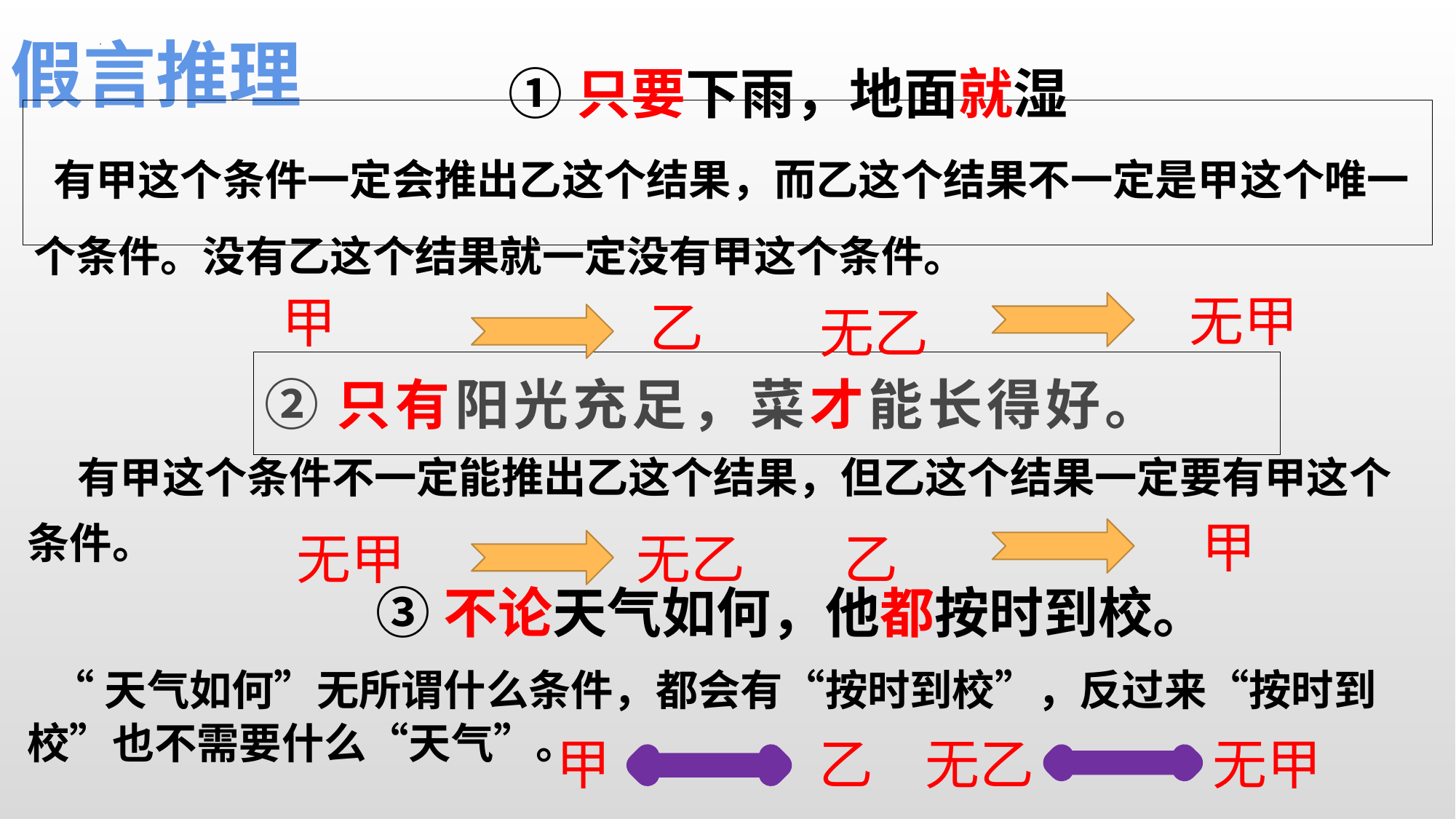

假言推理
①只要下雨，地面就湿

 有甲这个条件一定会推出乙这个结果，而乙这个结果不一定是甲这个唯一个条件。没有乙这个结果就一定没有甲这个条件。
无甲
甲
乙
无乙

②只有阳光充足，菜才能长得好。
   有甲这个条件不一定能推出乙这个结果，但乙这个结果一定要有甲这个条件。

甲
无甲
无乙
乙

   ③不论天气如何，他都按时到校。
  “天气如何”无所谓什么条件，都会有“按时到校”，反过来“按时到校”也不需要什么“天气”。
甲
乙
无乙
无甲